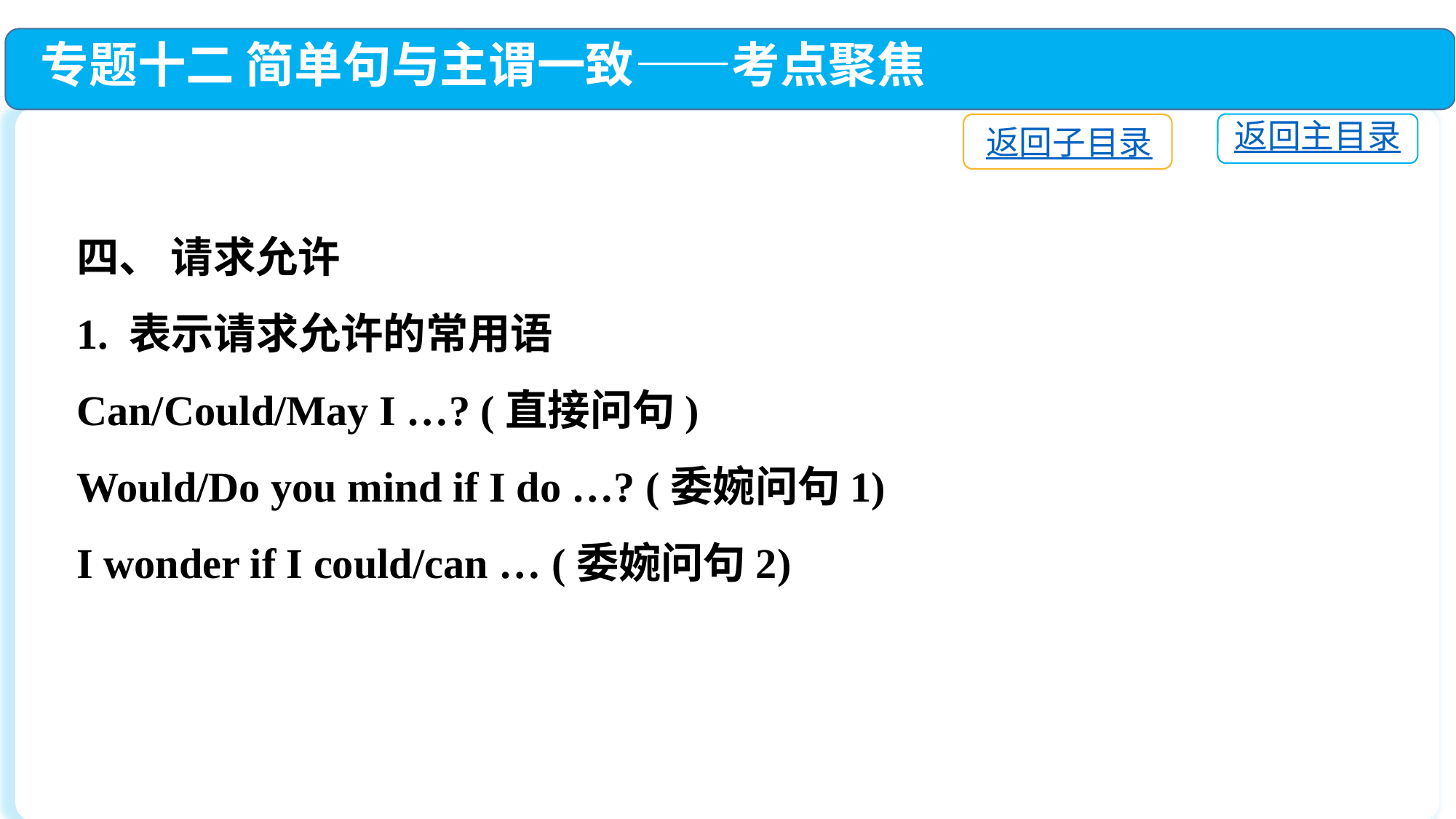

专题十二 简单句与主谓一致——考点聚焦

返回主目录

返回子目录
四、 请求允许
1. 表示请求允许的常用语
Can/Could/May I …? (直接问句)
Would/Do you mind if I do …? (委婉问句1)
I wonder if I could/can … (委婉问句2)